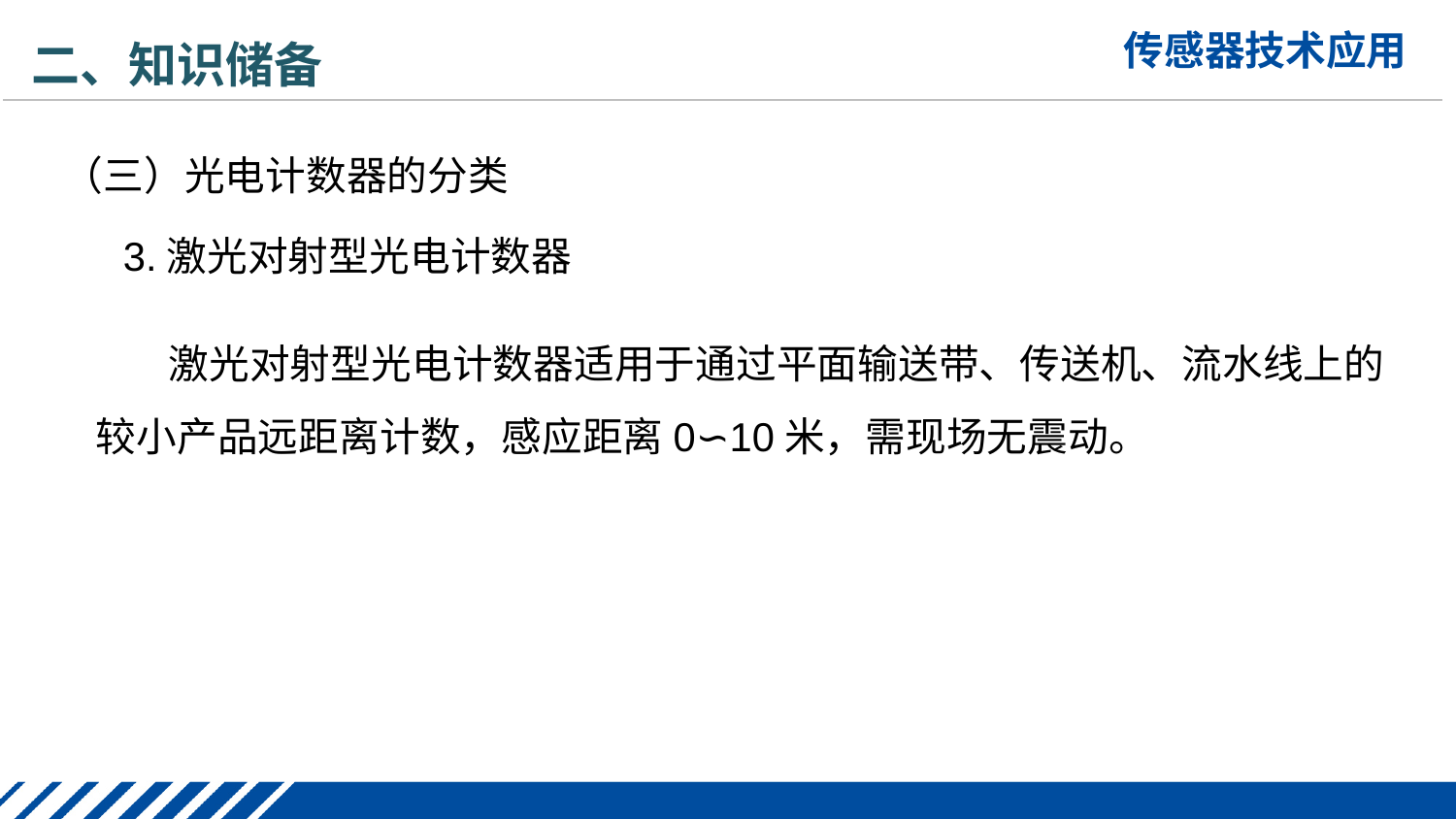

二、知识储备
（三）光电计数器的分类
3.激光对射型光电计数器
       激光对射型光电计数器适用于通过平面输送带、传送机、流水线上的较小产品远距离计数，感应距离0∽10米，需现场无震动。